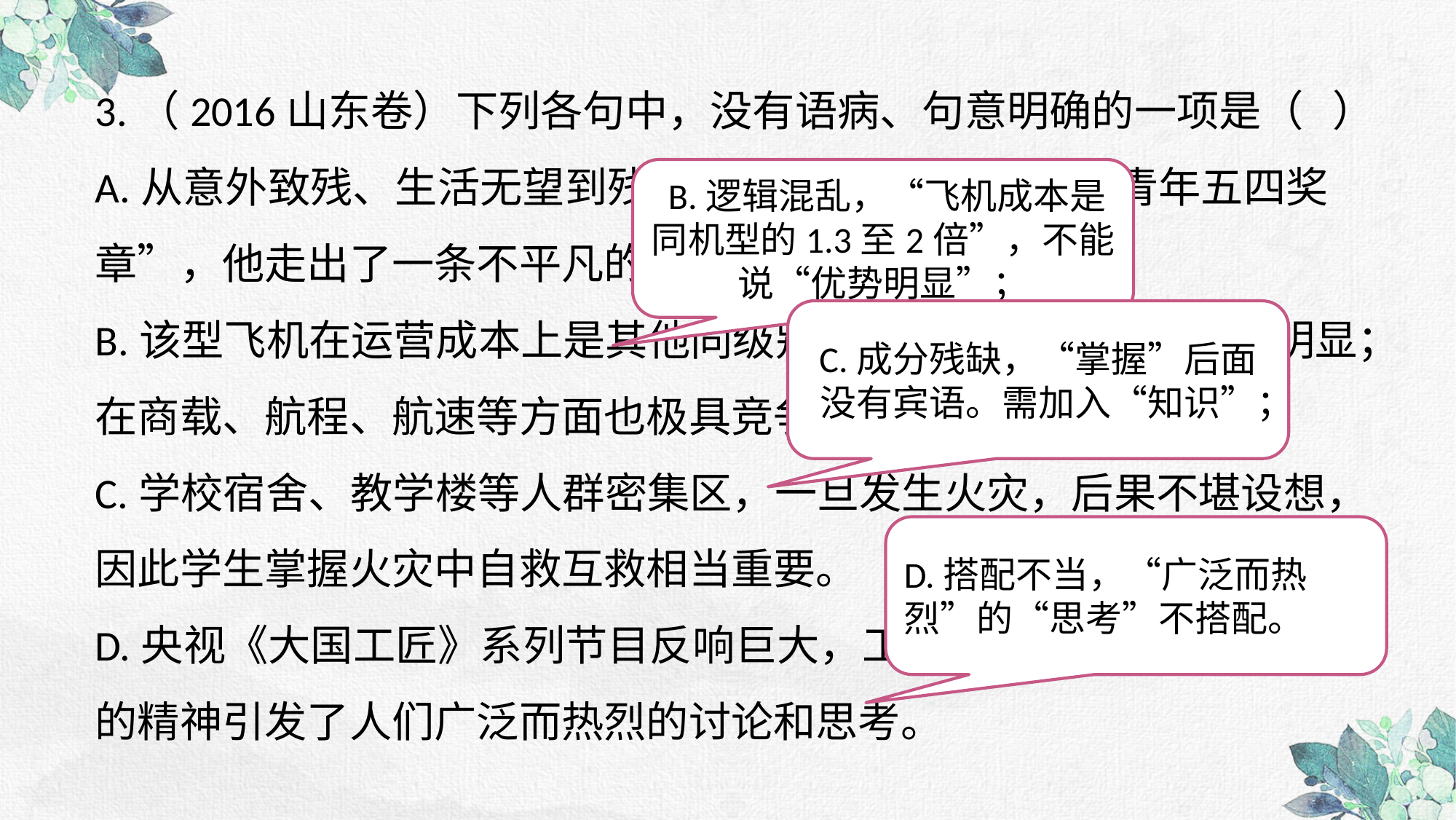

3.（2016山东卷）下列各句中，没有语病、句意明确的一项是（   ）
A.从意外致残、生活无望到残奥会夺冠，并获得“中国青年五四奖章”，他走出了一条不平凡的人生道路。
B.该型飞机在运营成本上是其他同级别机型的1.3至2倍，优势明显；在商载、航程、航速等方面也极具竞争力。
C.学校宿舍、教学楼等人群密集区，一旦发生火灾，后果不堪设想，因此学生掌握火灾中自救互救相当重要。
D.央视《大国工匠》系列节目反响巨大，工匠们精益求精、无私奉献的精神引发了人们广泛而热烈的讨论和思考。
 B.逻辑混乱，“飞机成本是同机型的1.3至2倍”，不能说“优势明显”；
C.成分残缺，“掌握”后面没有宾语。需加入“知识”；
D.搭配不当，“广泛而热烈”的“思考”不搭配。